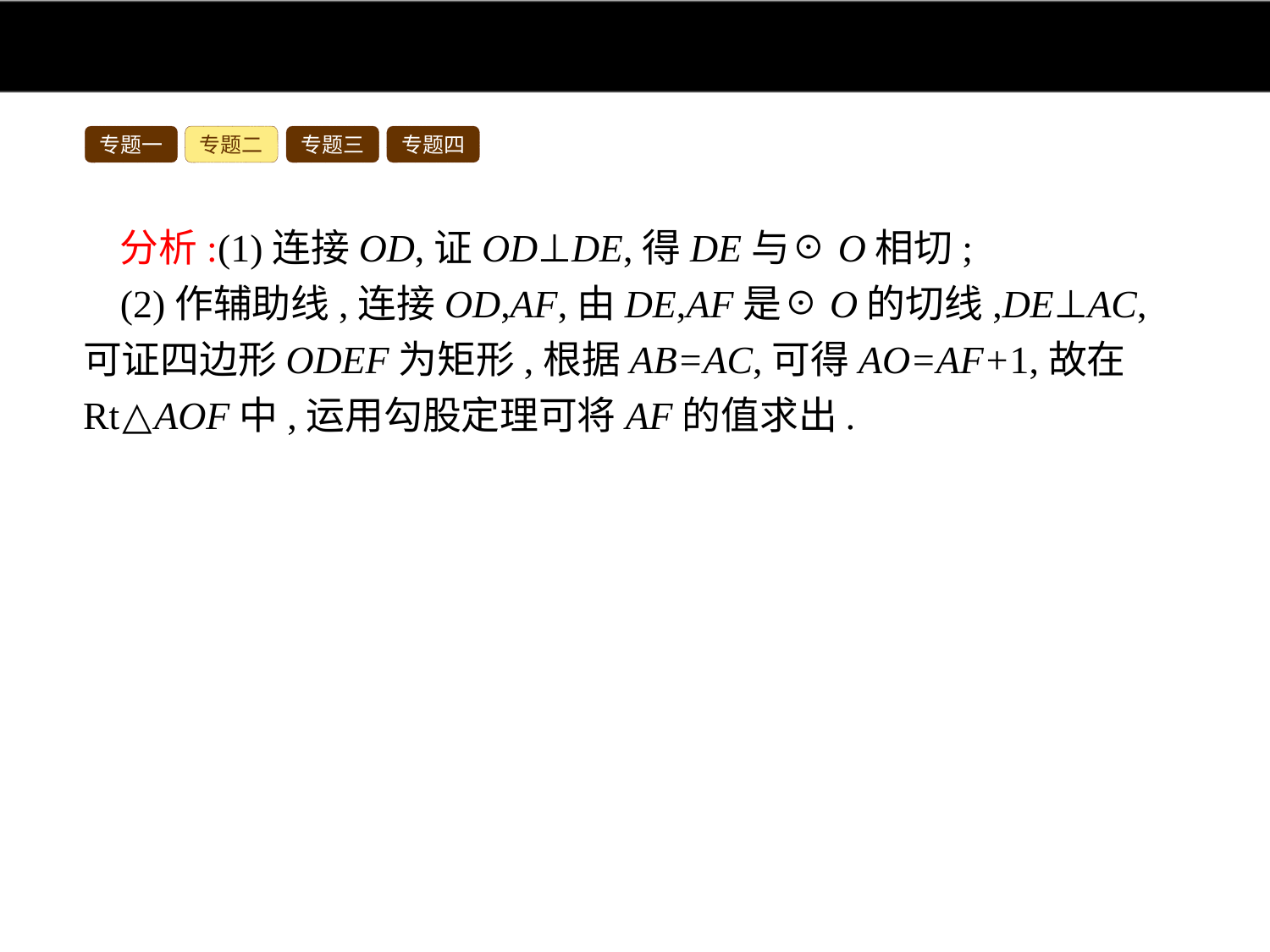

专题一
专题二
专题三
专题四
分析:(1)连接OD,证OD⊥DE,得DE与☉O相切;
(2)作辅助线,连接OD,AF,由DE,AF是☉O的切线,DE⊥AC,可证四边形ODEF为矩形,根据AB=AC,可得AO=AF+1,故在Rt△AOF中,运用勾股定理可将AF的值求出.
解:(1)证明:如图所示,连接OD.
∵OB=OD,∴∠ABC=∠ODB.
又∵AB=AC,∴∠ABC=∠ACB,
∴∠ODB=∠ACB.∴OD∥AC.
∵DE⊥AC,∴OD⊥DE.
∴DE与☉O相切.